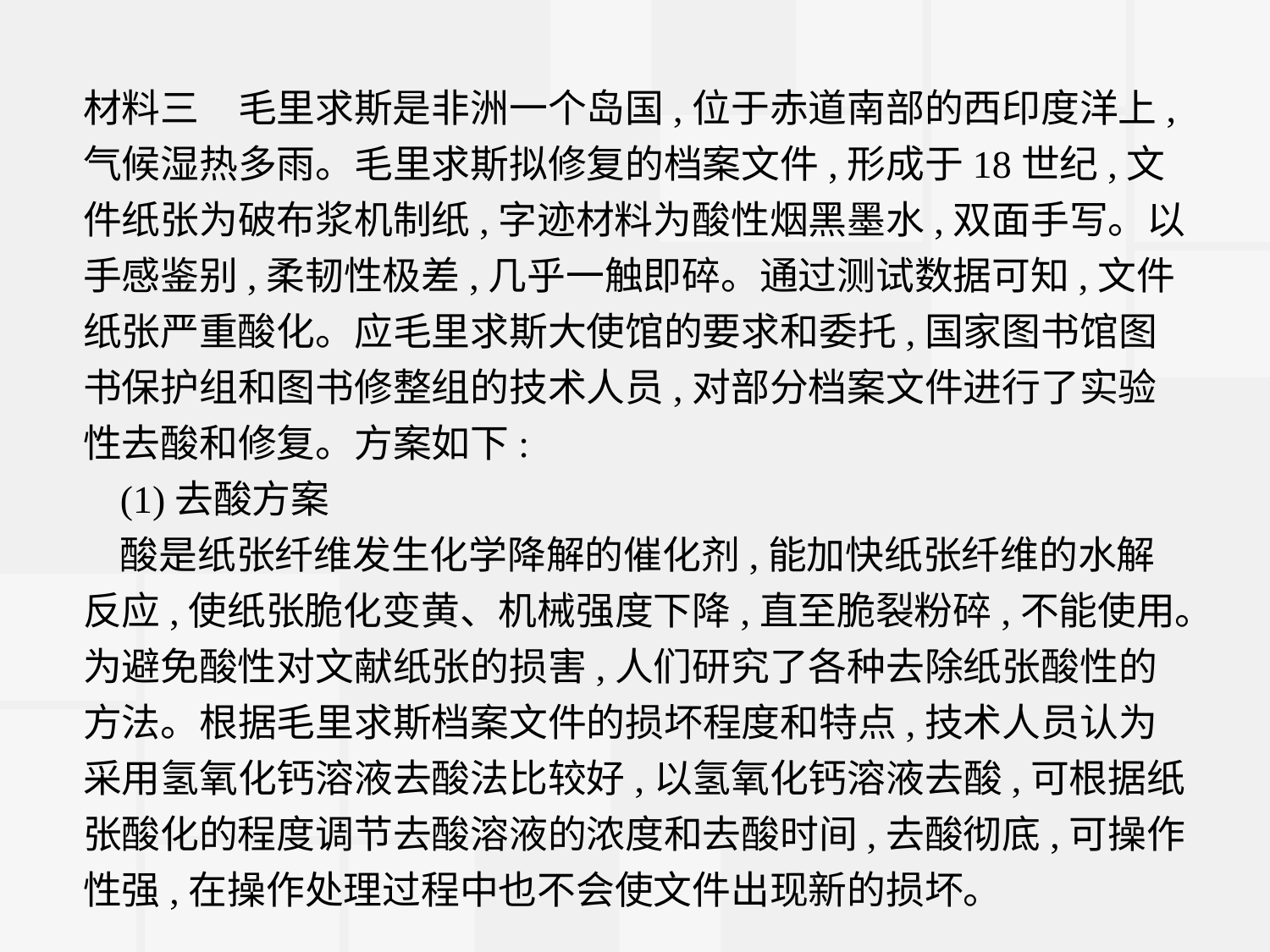

材料三　毛里求斯是非洲一个岛国,位于赤道南部的西印度洋上,气候湿热多雨。毛里求斯拟修复的档案文件,形成于18世纪,文件纸张为破布浆机制纸,字迹材料为酸性烟黑墨水,双面手写。以手感鉴别,柔韧性极差,几乎一触即碎。通过测试数据可知,文件纸张严重酸化。应毛里求斯大使馆的要求和委托,国家图书馆图书保护组和图书修整组的技术人员,对部分档案文件进行了实验性去酸和修复。方案如下:
(1)去酸方案
酸是纸张纤维发生化学降解的催化剂,能加快纸张纤维的水解反应,使纸张脆化变黄、机械强度下降,直至脆裂粉碎,不能使用。为避免酸性对文献纸张的损害,人们研究了各种去除纸张酸性的方法。根据毛里求斯档案文件的损坏程度和特点,技术人员认为采用氢氧化钙溶液去酸法比较好,以氢氧化钙溶液去酸,可根据纸张酸化的程度调节去酸溶液的浓度和去酸时间,去酸彻底,可操作性强,在操作处理过程中也不会使文件出现新的损坏。